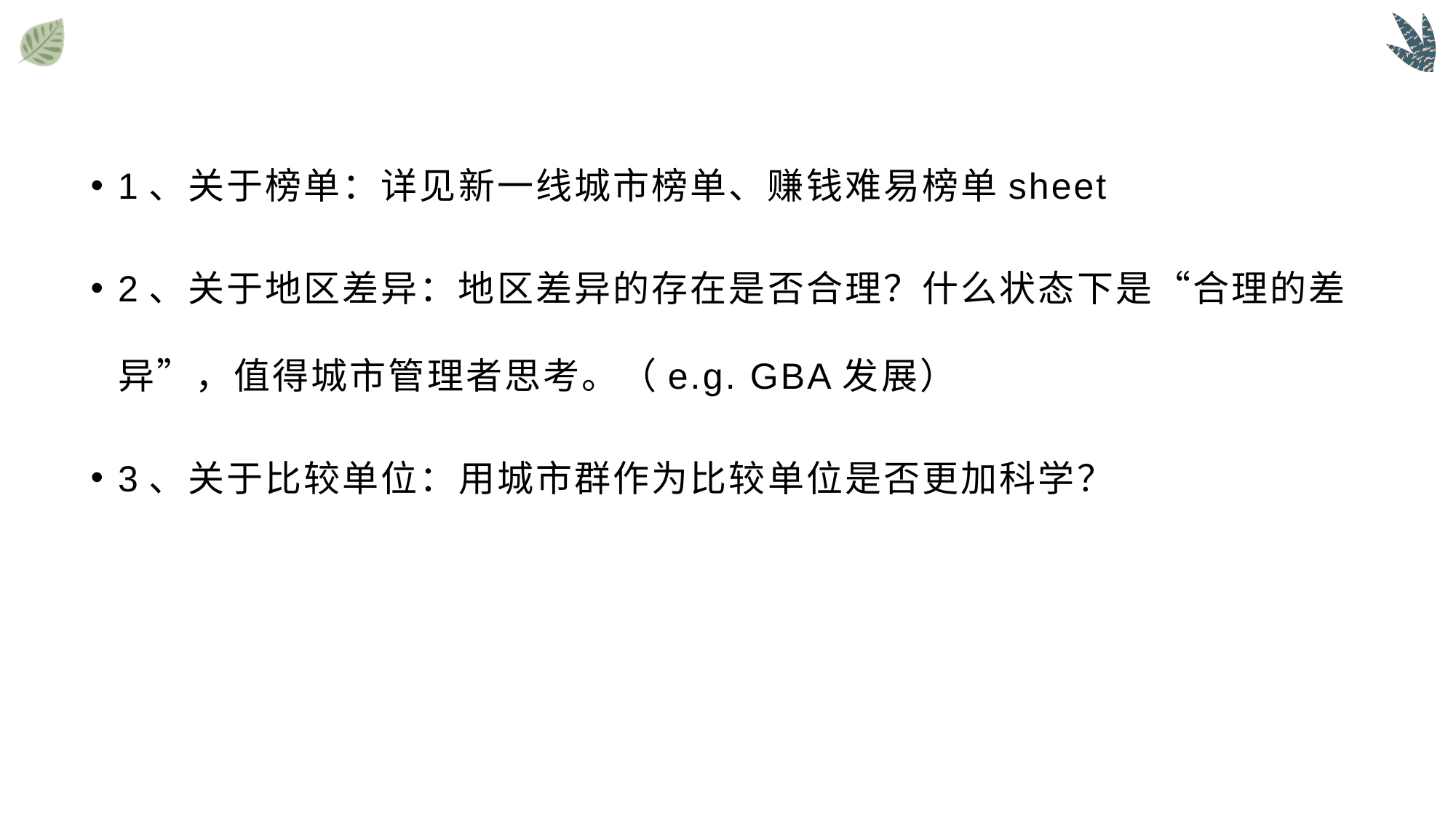

#
1、关于榜单：详见新一线城市榜单、赚钱难易榜单sheet
2、关于地区差异：地区差异的存在是否合理？什么状态下是“合理的差异”，值得城市管理者思考。（e.g. GBA发展）
3、关于比较单位：用城市群作为比较单位是否更加科学？